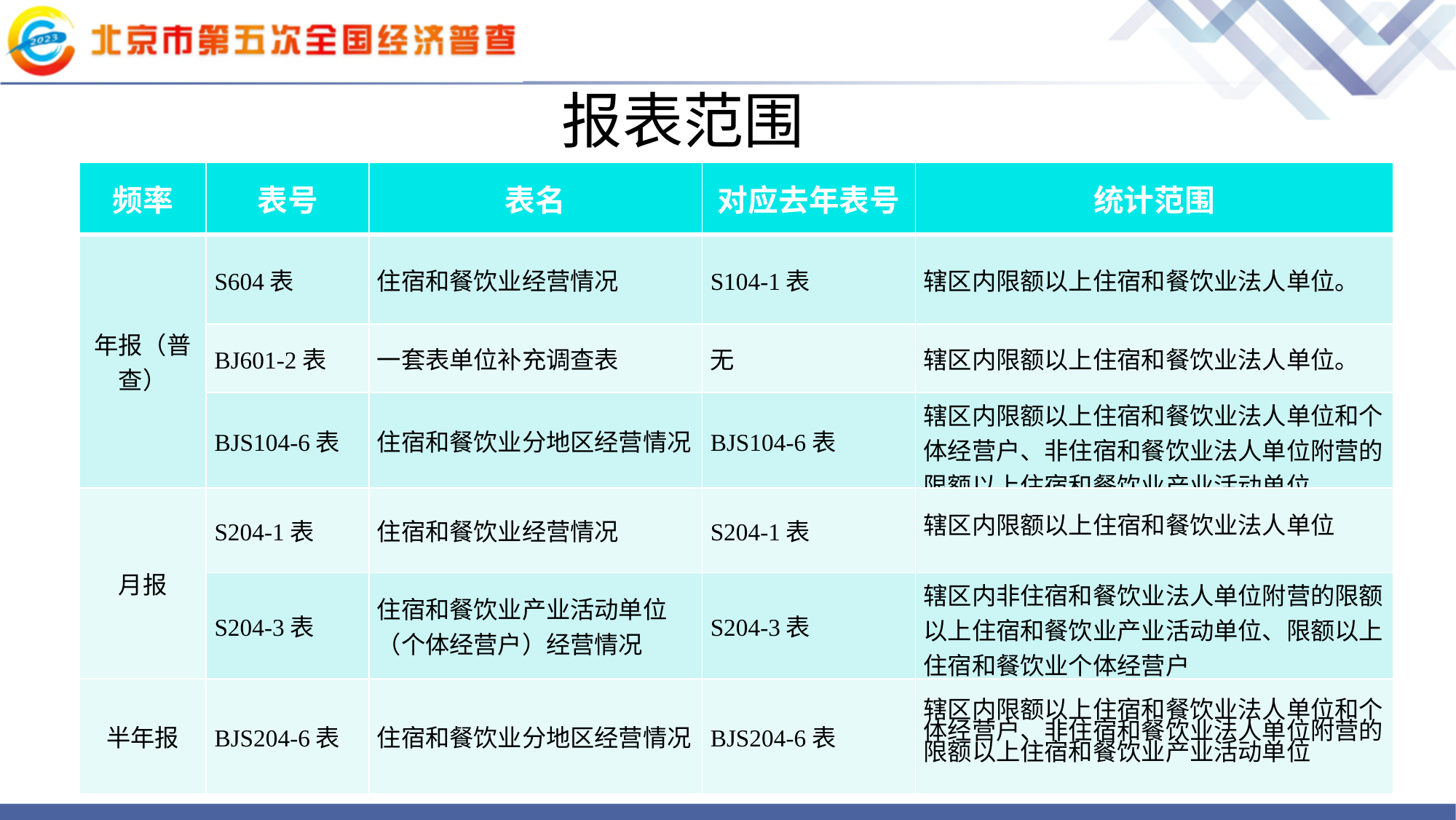

报表范围
| 频率 | 表号 | 表名 | 对应去年表号 | 统计范围 |
| --- | --- | --- | --- | --- |
| 年报（普查） | S604表 | 住宿和餐饮业经营情况 | S104-1表 | 辖区内限额以上住宿和餐饮业法人单位。 |
|  | BJ601-2表 | 一套表单位补充调查表 | 无 | 辖区内限额以上住宿和餐饮业法人单位。 |
|  | BJS104-6表 | 住宿和餐饮业分地区经营情况 | BJS104-6表 | 辖区内限额以上住宿和餐饮业法人单位和个体经营户、非住宿和餐饮业法人单位附营的限额以上住宿和餐饮业产业活动单位 |
| 月报 | S204-1表 | 住宿和餐饮业经营情况 | S204-1表 | 辖区内限额以上住宿和餐饮业法人单位 |
|  | S204-3表 | 住宿和餐饮业产业活动单位（个体经营户）经营情况 | S204-3表 | 辖区内非住宿和餐饮业法人单位附营的限额以上住宿和餐饮业产业活动单位、限额以上住宿和餐饮业个体经营户 |
| 半年报 | BJS204-6表 | 住宿和餐饮业分地区经营情况 | BJS204-6表 | 辖区内限额以上住宿和餐饮业法人单位和个体经营户、非住宿和餐饮业法人单位附营的限额以上住宿和餐饮业产业活动单位 |
制度概览